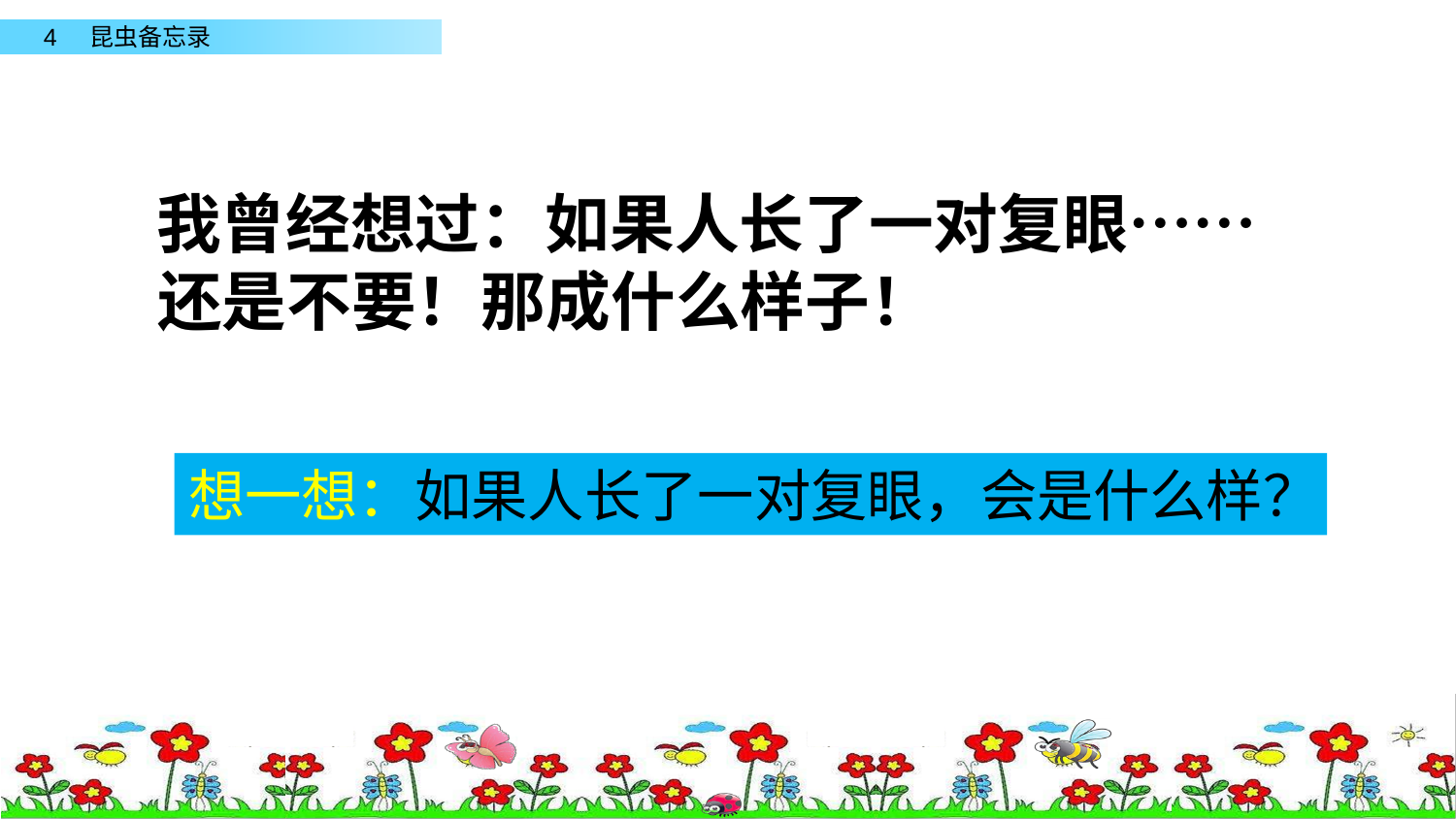

我曾经想过：如果人长了一对复眼……
    还是不要！那成什么样子！
想一想：如果人长了一对复眼，会是什么样？